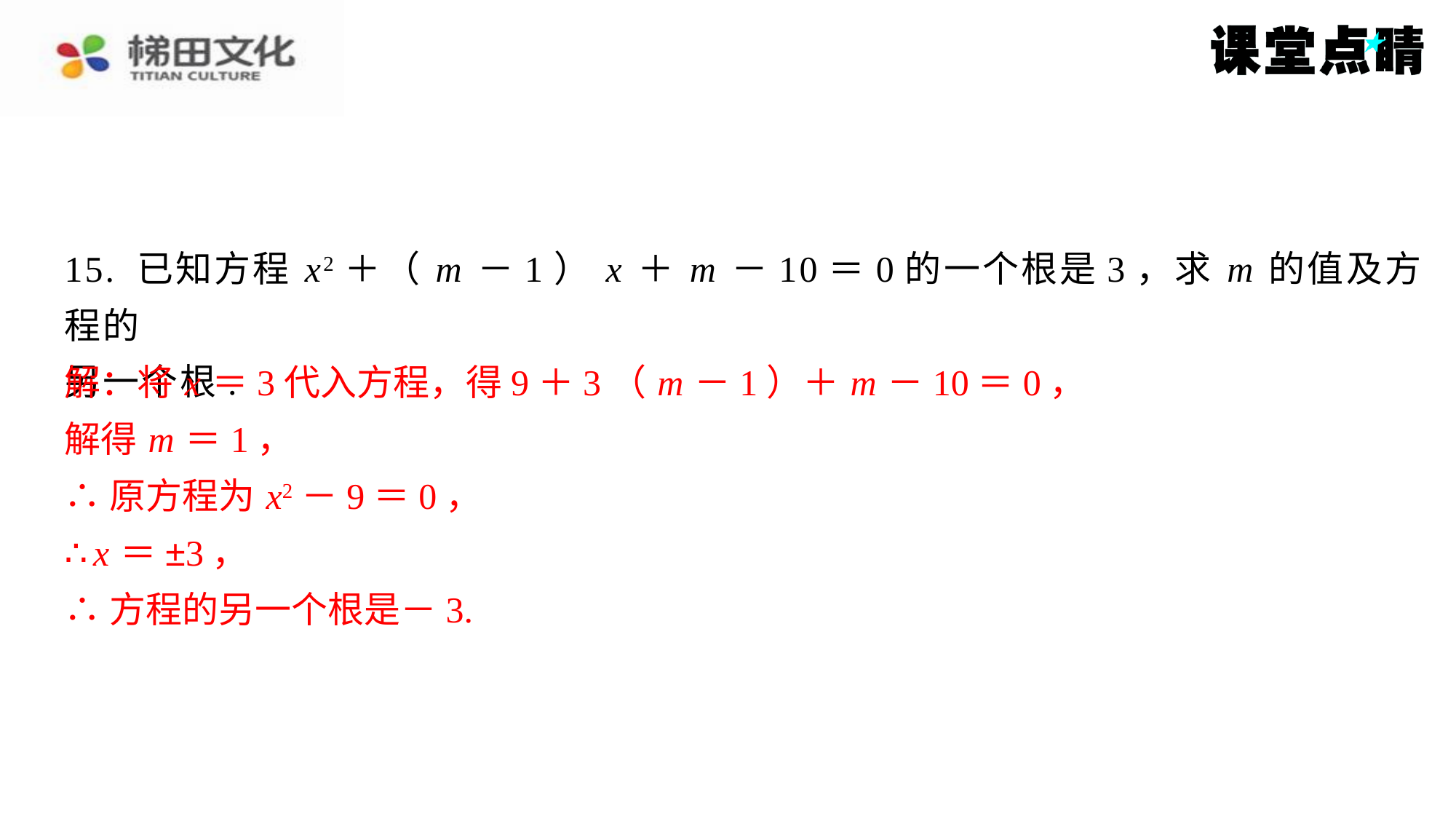

15. 已知方程 x2＋（ m －1） x ＋ m －10＝0的一个根是3，求 m 的值及方程的
另一个根.
解：将 x ＝3代入方程，得9＋3（ m －1）＋ m －10＝0，
解得 m ＝1，
∴原方程为 x2－9＝0，
∴ x ＝±3，
∴方程的另一个根是－3.
解：将 x ＝3代入方程，得9＋3（ m －1）＋ m －10＝0，
解得 m ＝1，
∴原方程为 x2－9＝0，
∴ x ＝±3，
∴方程的另一个根是－3.